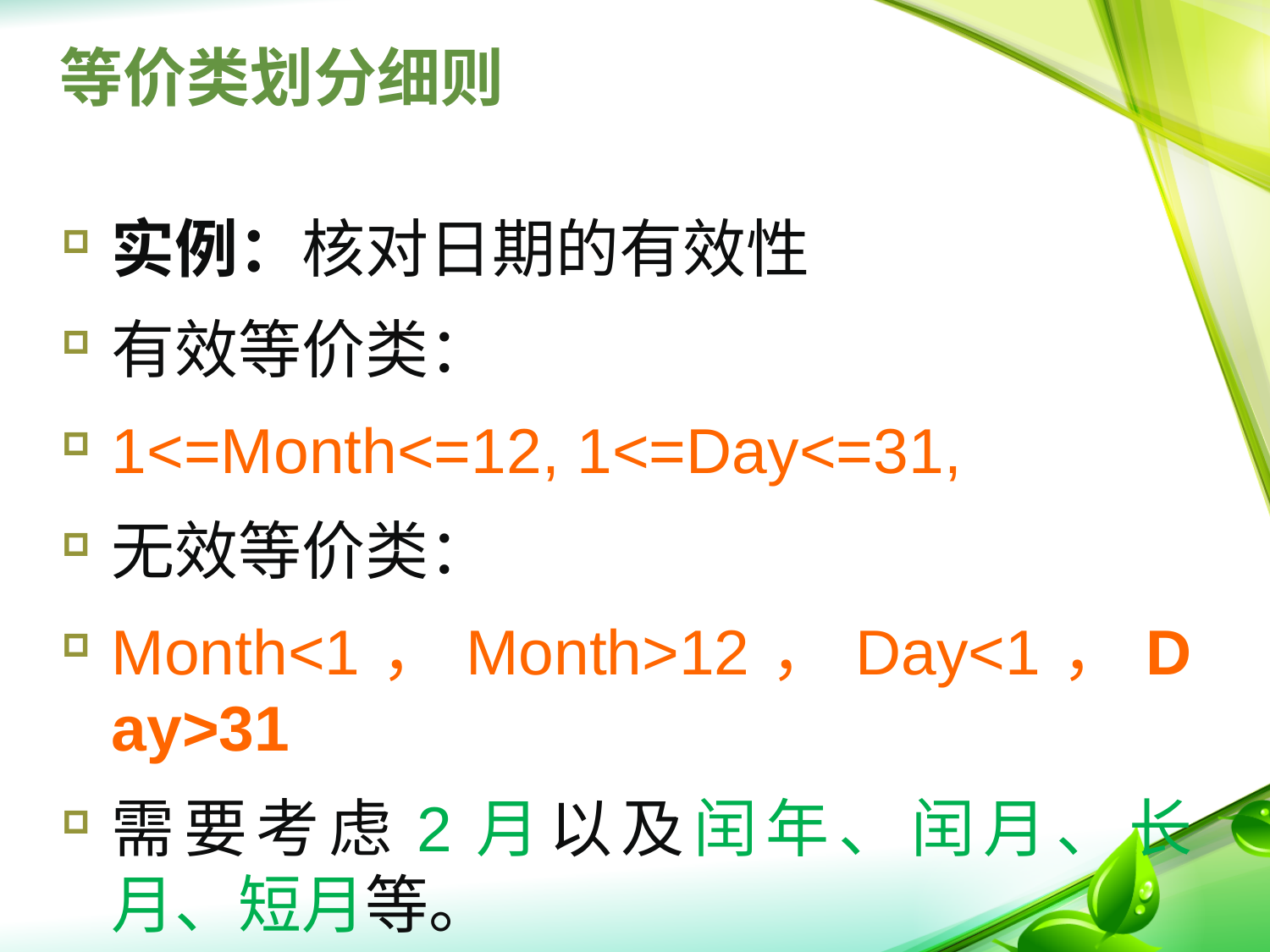

# 等价类划分细则
实例：核对日期的有效性
有效等价类：
1<=Month<=12, 1<=Day<=31,
无效等价类：
Month<1，Month>12，Day<1，Day>31
需要考虑2月以及闰年、闰月、长月、短月等。